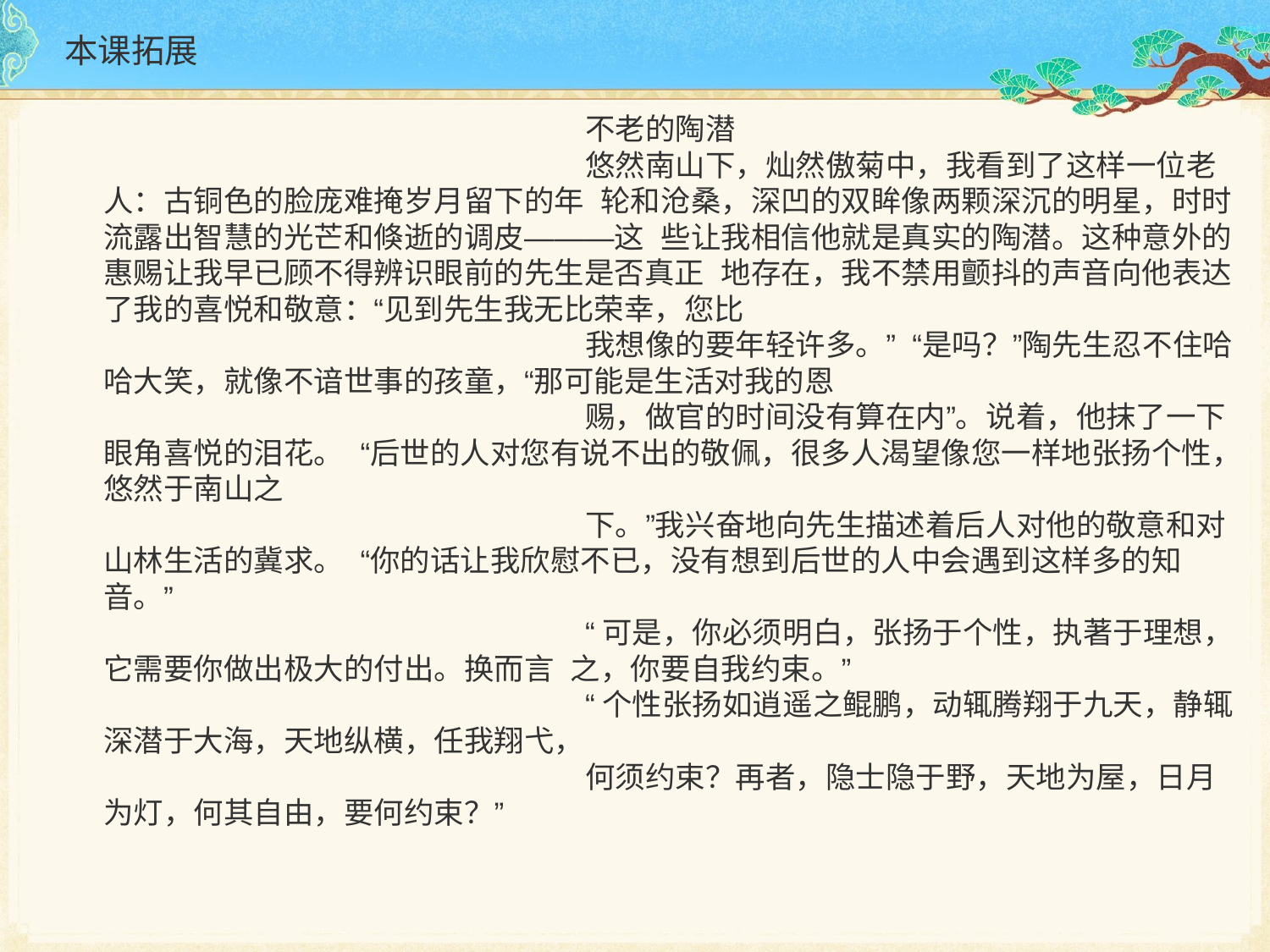

# 本课拓展
不老的陶潜
悠然南山下，灿然傲菊中，我看到了这样一位老人：古铜色的脸庞难掩岁月留下的年  轮和沧桑，深凹的双眸像两颗深沉的明星，时时流露出智慧的光芒和倏逝的调皮———这  些让我相信他就是真实的陶潜。这种意外的惠赐让我早已顾不得辨识眼前的先生是否真正  地存在，我不禁用颤抖的声音向他表达了我的喜悦和敬意：“见到先生我无比荣幸，您比
我想像的要年轻许多。”  “是吗？”陶先生忍不住哈哈大笑，就像不谙世事的孩童，“那可能是生活对我的恩
赐，做官的时间没有算在内”。说着，他抹了一下眼角喜悦的泪花。  “后世的人对您有说不出的敬佩，很多人渴望像您一样地张扬个性，悠然于南山之
下。”我兴奋地向先生描述着后人对他的敬意和对山林生活的冀求。  “你的话让我欣慰不已，没有想到后世的人中会遇到这样多的知音。”
“可是，你必须明白，张扬于个性，执著于理想，它需要你做出极大的付出。换而言  之，你要自我约束。”
“个性张扬如逍遥之鲲鹏，动辄腾翔于九天，静辄深潜于大海，天地纵横，任我翔弋，
何须约束？再者，隐士隐于野，天地为屋，日月为灯，何其自由，要何约束？”